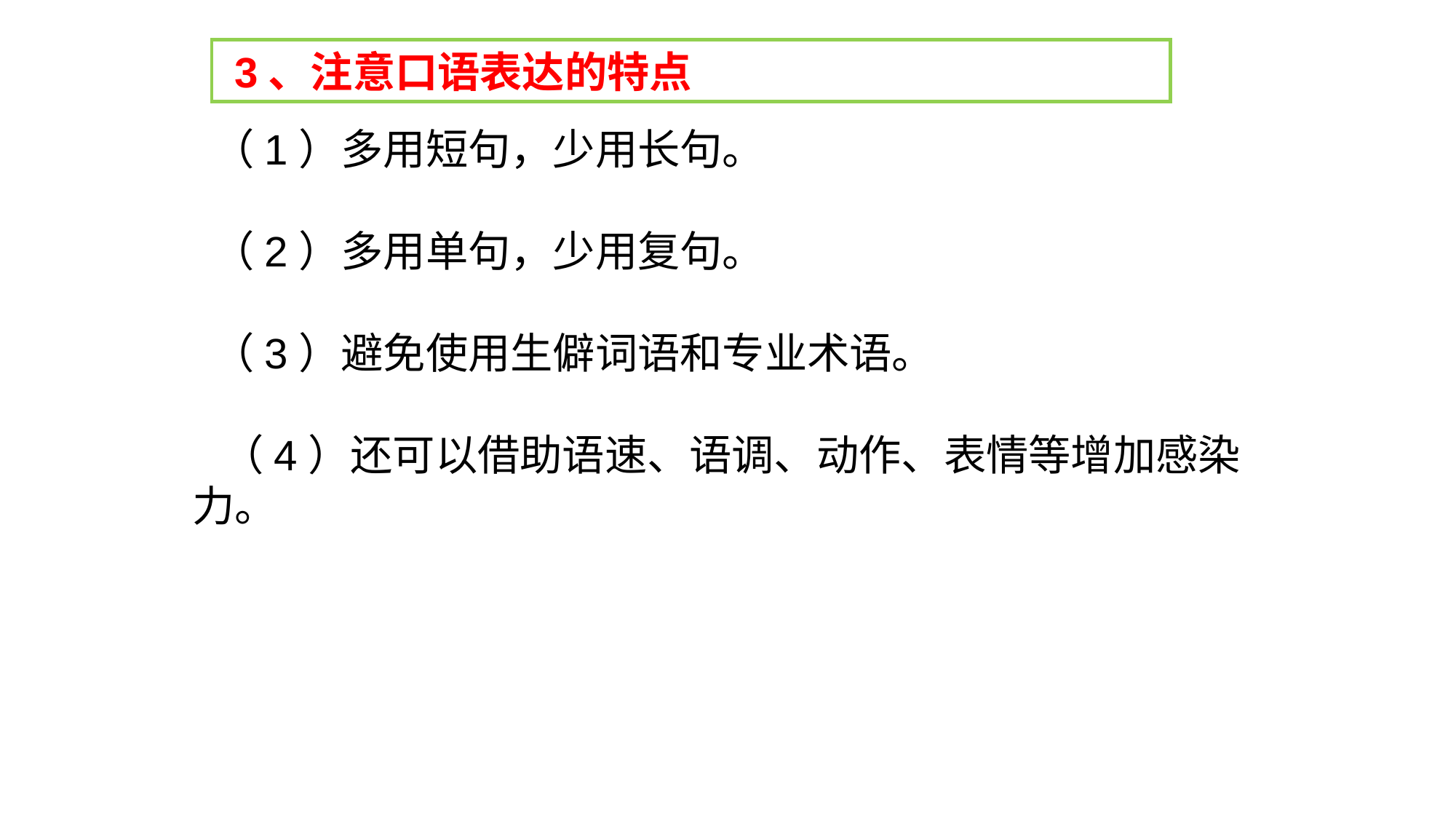

3、注意口语表达的特点
 （1）多用短句，少用长句。

 （2）多用单句，少用复句。

 （3）避免使用生僻词语和专业术语。

  （4）还可以借助语速、语调、动作、表情等增加感染力。